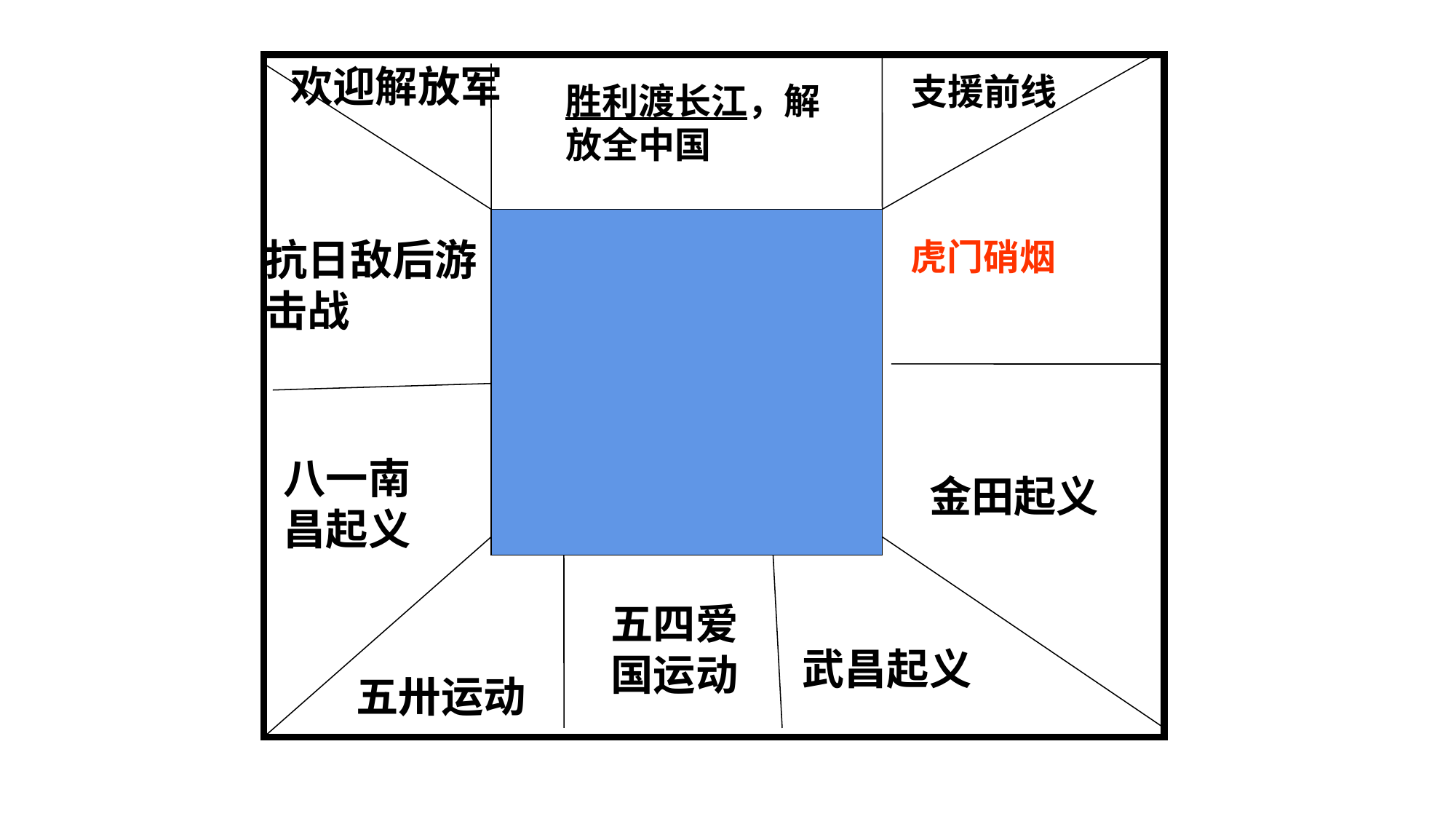

欢迎解放军

支援前线
胜利渡长江，解放全中国

抗日敌后游击战
虎门硝烟

八一南昌起义
金田起义

五四爱国运动
武昌起义
五卅运动